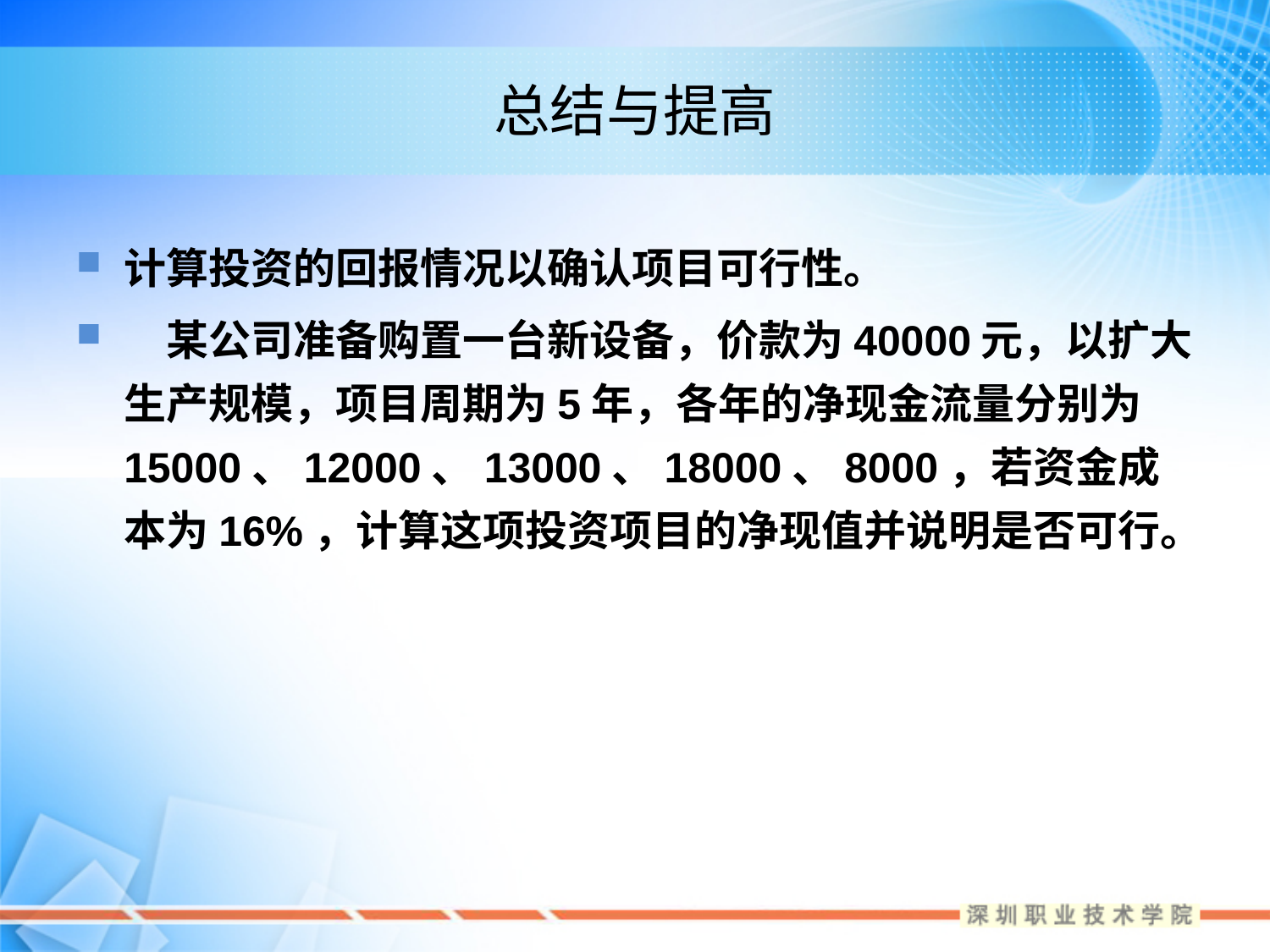

# 总结与提高
计算投资的回报情况以确认项目可行性。
　某公司准备购置一台新设备，价款为40000元，以扩大生产规模，项目周期为5年，各年的净现金流量分别为15000、12000、13000、18000、8000，若资金成本为16%，计算这项投资项目的净现值并说明是否可行。